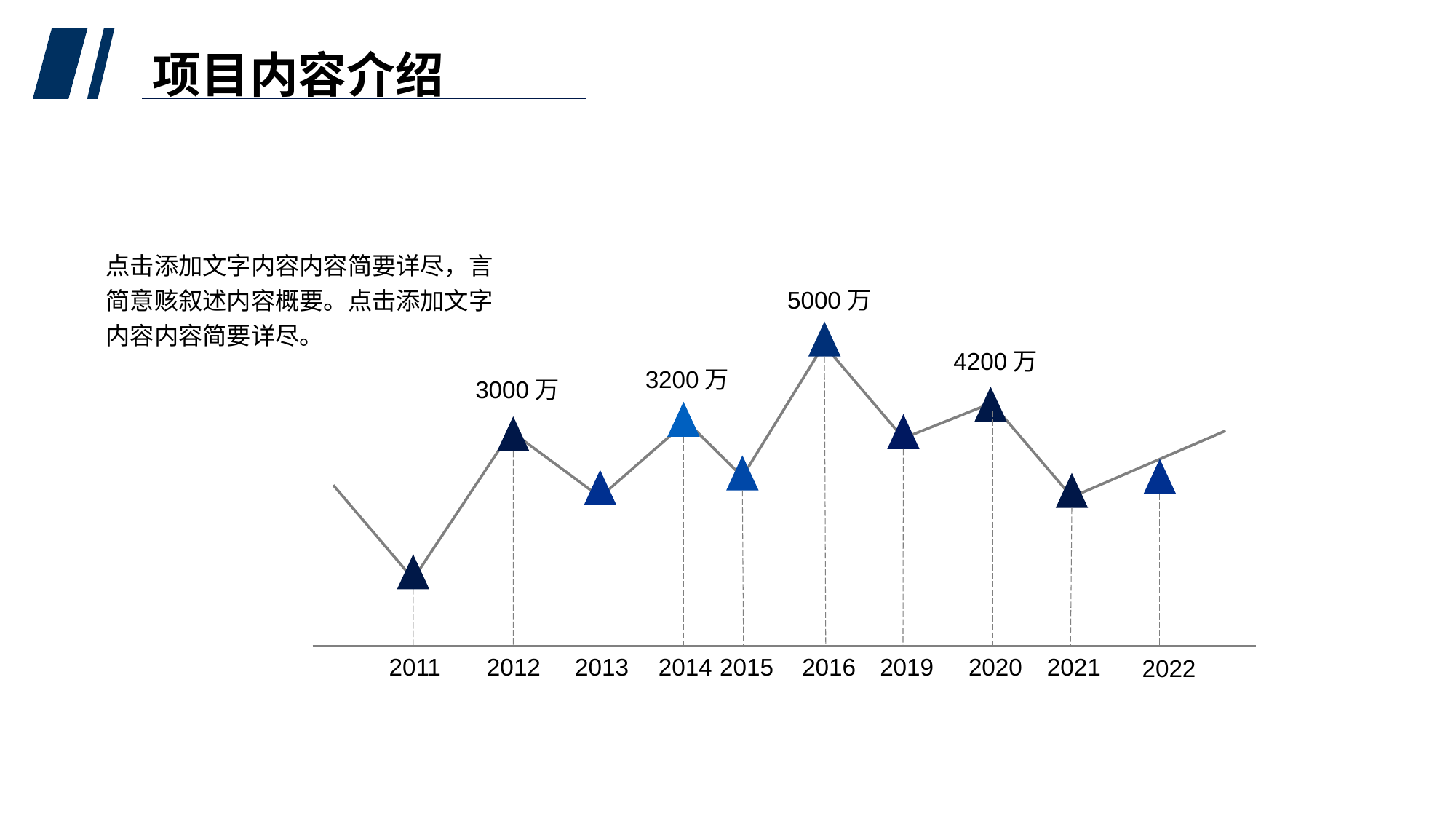

项目内容介绍
点击添加文字内容内容简要详尽，言简意赅叙述内容概要。点击添加文字内容内容简要详尽。
5000万

4200万
3200万
3000万

2011
2012
2013
2014
2015
2016
2019
2020
2021
2022
0.5 秒延迟符，无
意义，可删除.